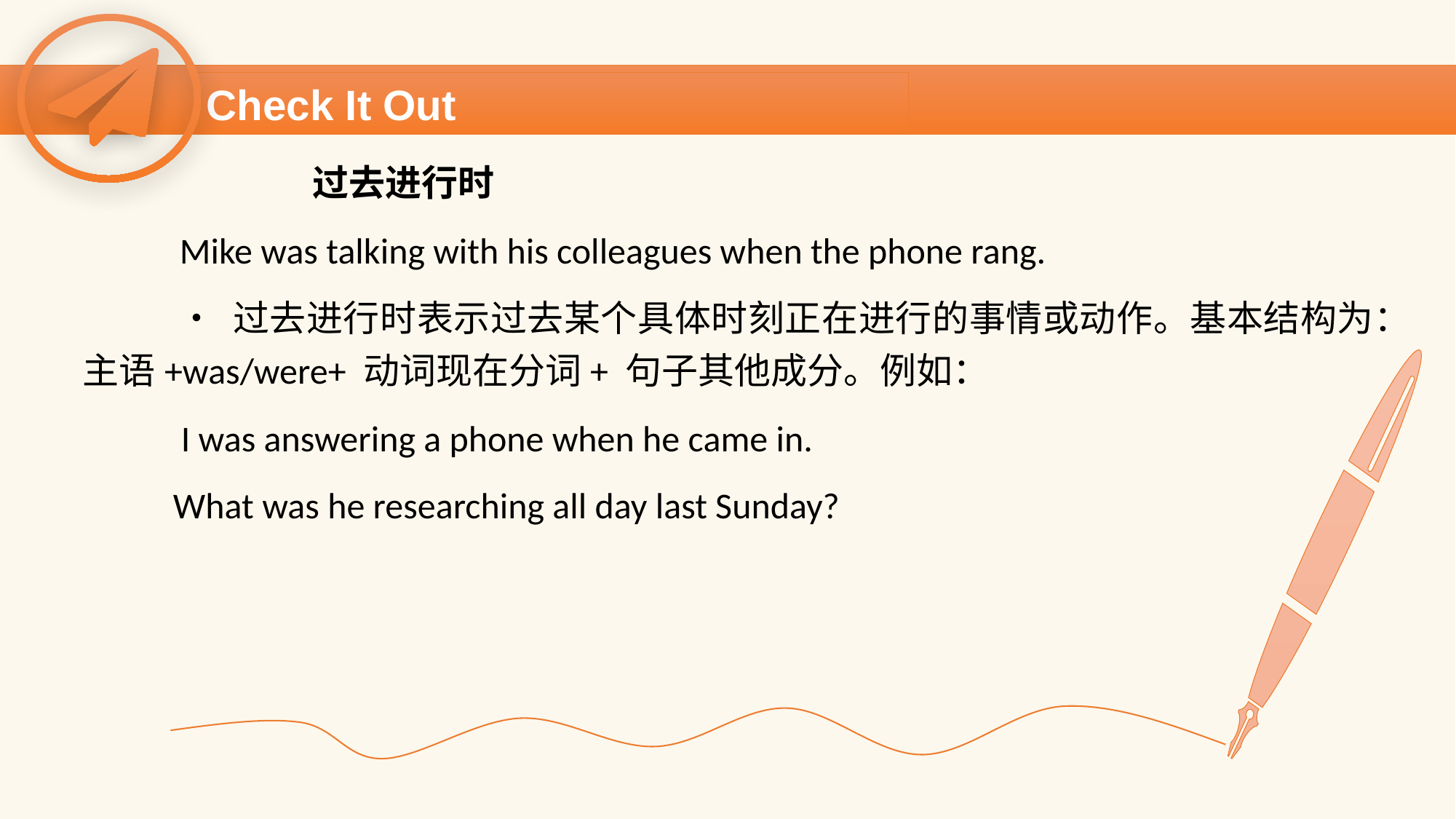

Check It Out
                           过去进行时
              Mike was talking with his colleagues when the phone rang.
           • 过去进行时表示过去某个具体时刻正在进行的事情或动作。基本结构为：主语+was/were+ 动词现在分词+ 句子其他成分。例如：
            I was answering a phone when he came in.
           What was he researching all day last Sunday?